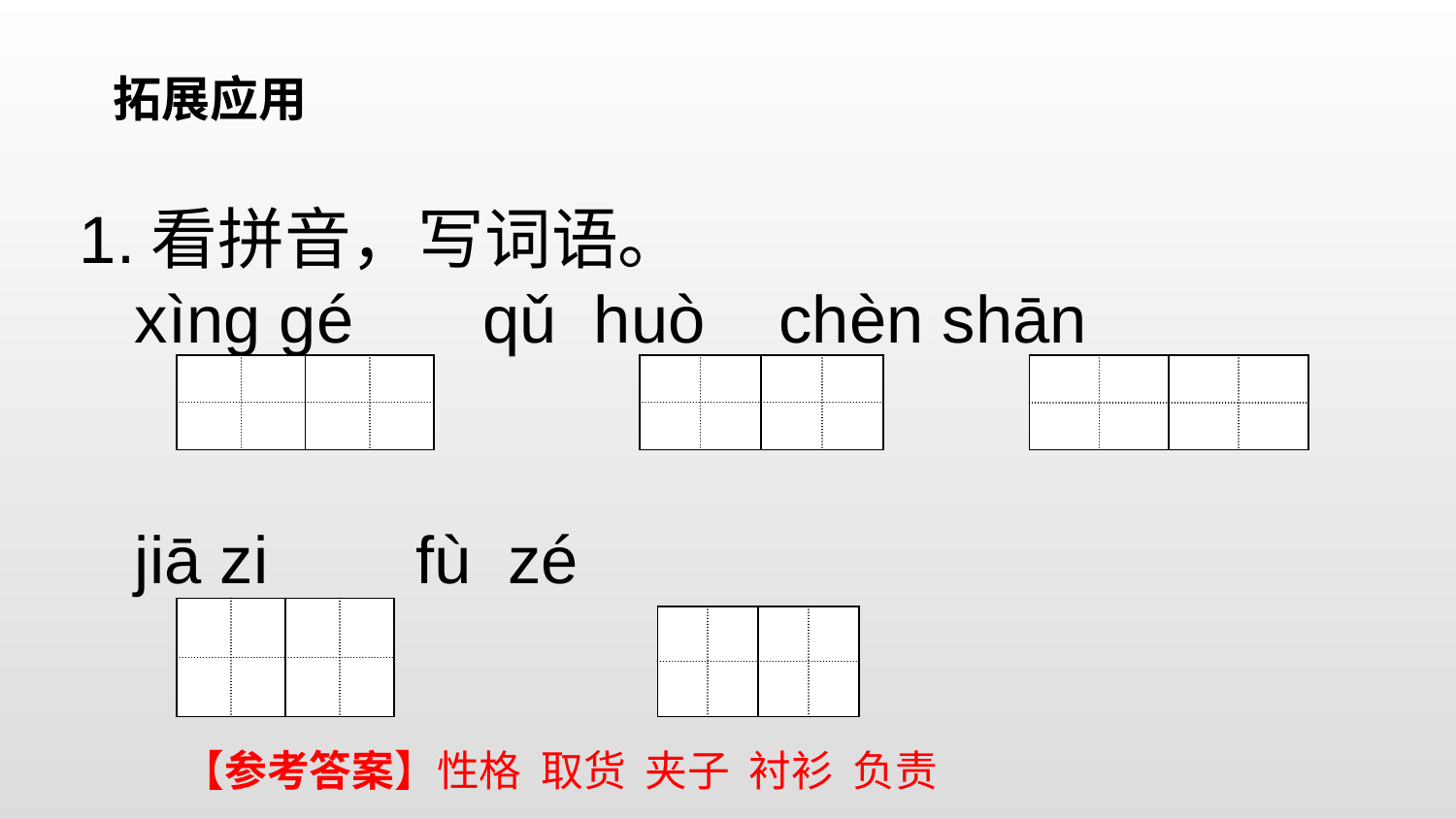

拓展应用
1.看拼音，写词语。
   xìng gé       qǔ  huò    chèn shān

   jiā zi        fù  zé

【参考答案】性格  取货  夹子  衬衫  负责